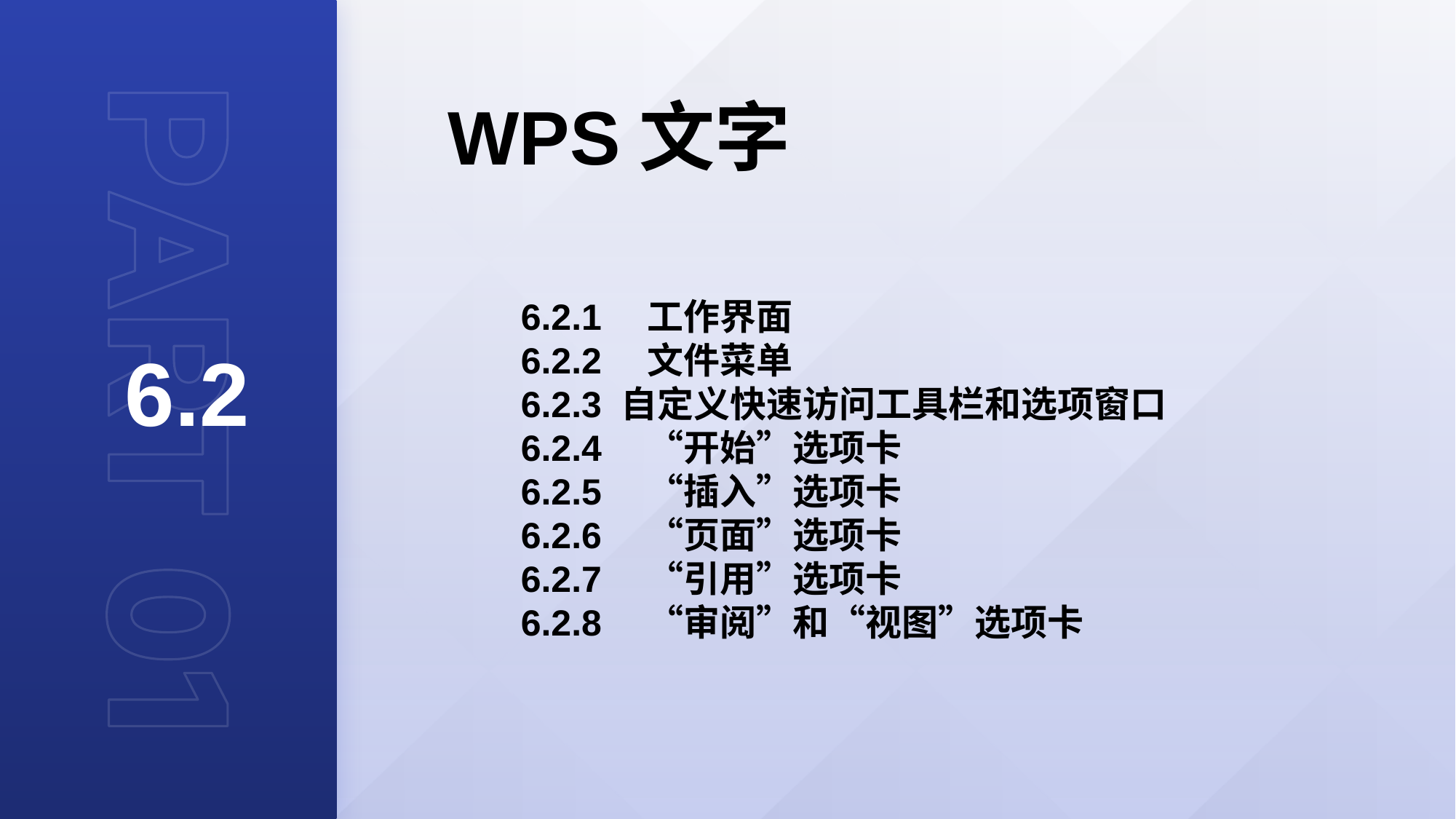

WPS文字
6.2
6.2.1　工作界面
6.2.2　文件菜单
6.2.3 自定义快速访问工具栏和选项窗口
6.2.4　“开始”选项卡
6.2.5　“插入”选项卡
6.2.6　“页面”选项卡
6.2.7　“引用”选项卡
6.2.8　“审阅”和“视图”选项卡